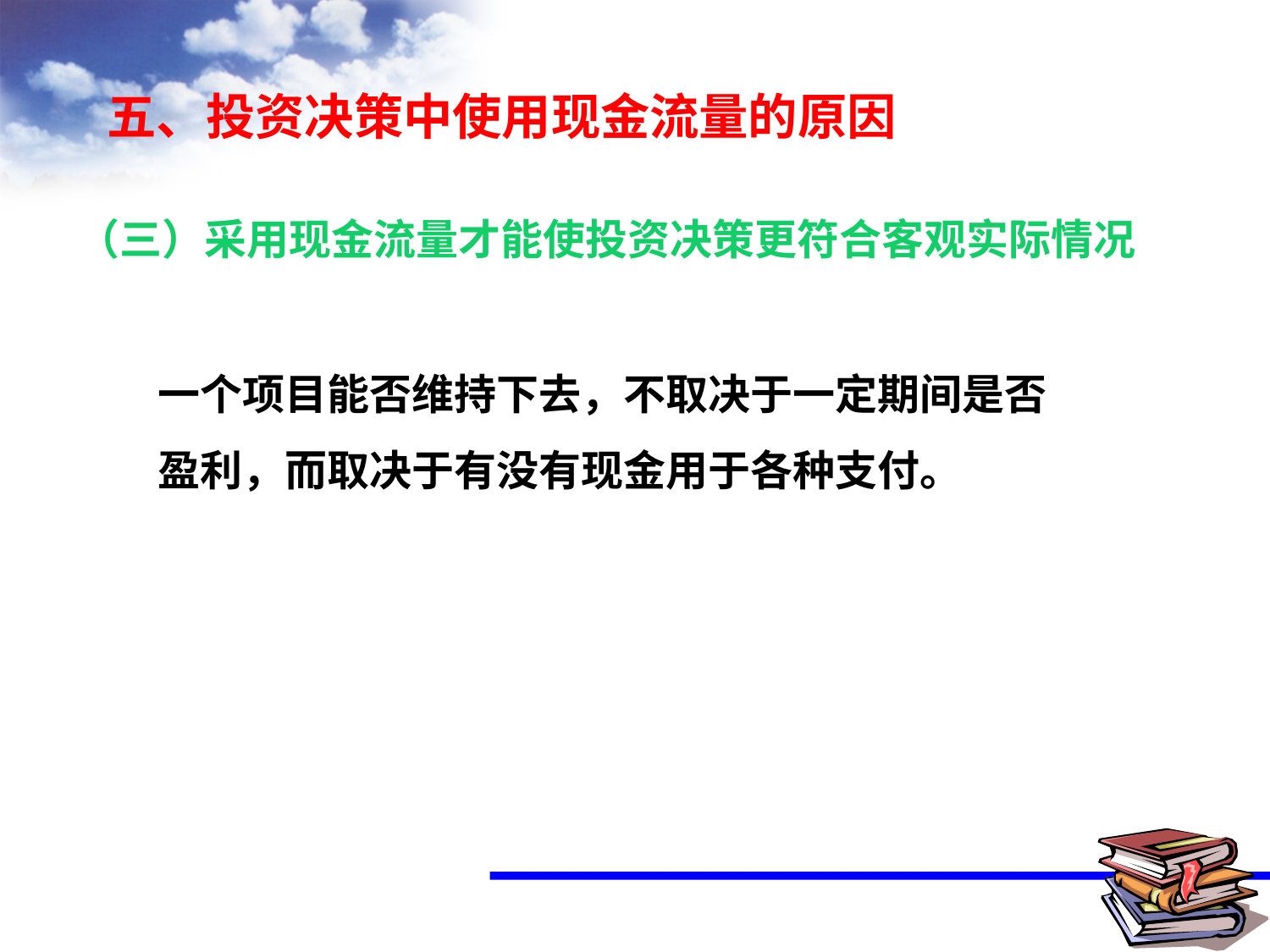

# 五、投资决策中使用现金流量的原因
（三）采用现金流量才能使投资决策更符合客观实际情况
一个项目能否维持下去，不取决于一定期间是否盈利，而取决于有没有现金用于各种支付。